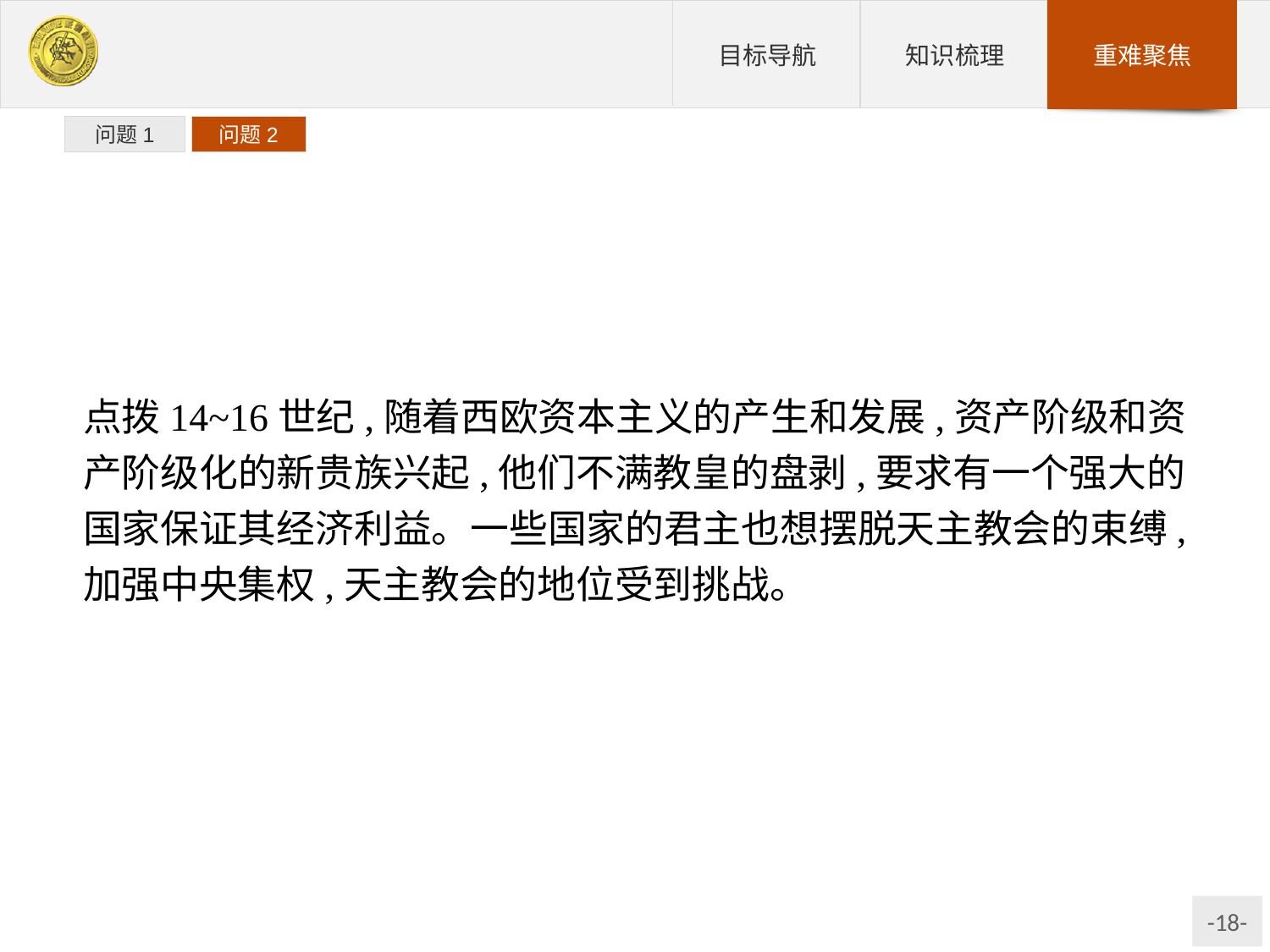

问题1
问题2
点拨14~16世纪,随着西欧资本主义的产生和发展,资产阶级和资产阶级化的新贵族兴起,他们不满教皇的盘剥,要求有一个强大的国家保证其经济利益。一些国家的君主也想摆脱天主教会的束缚,加强中央集权,天主教会的地位受到挑战。